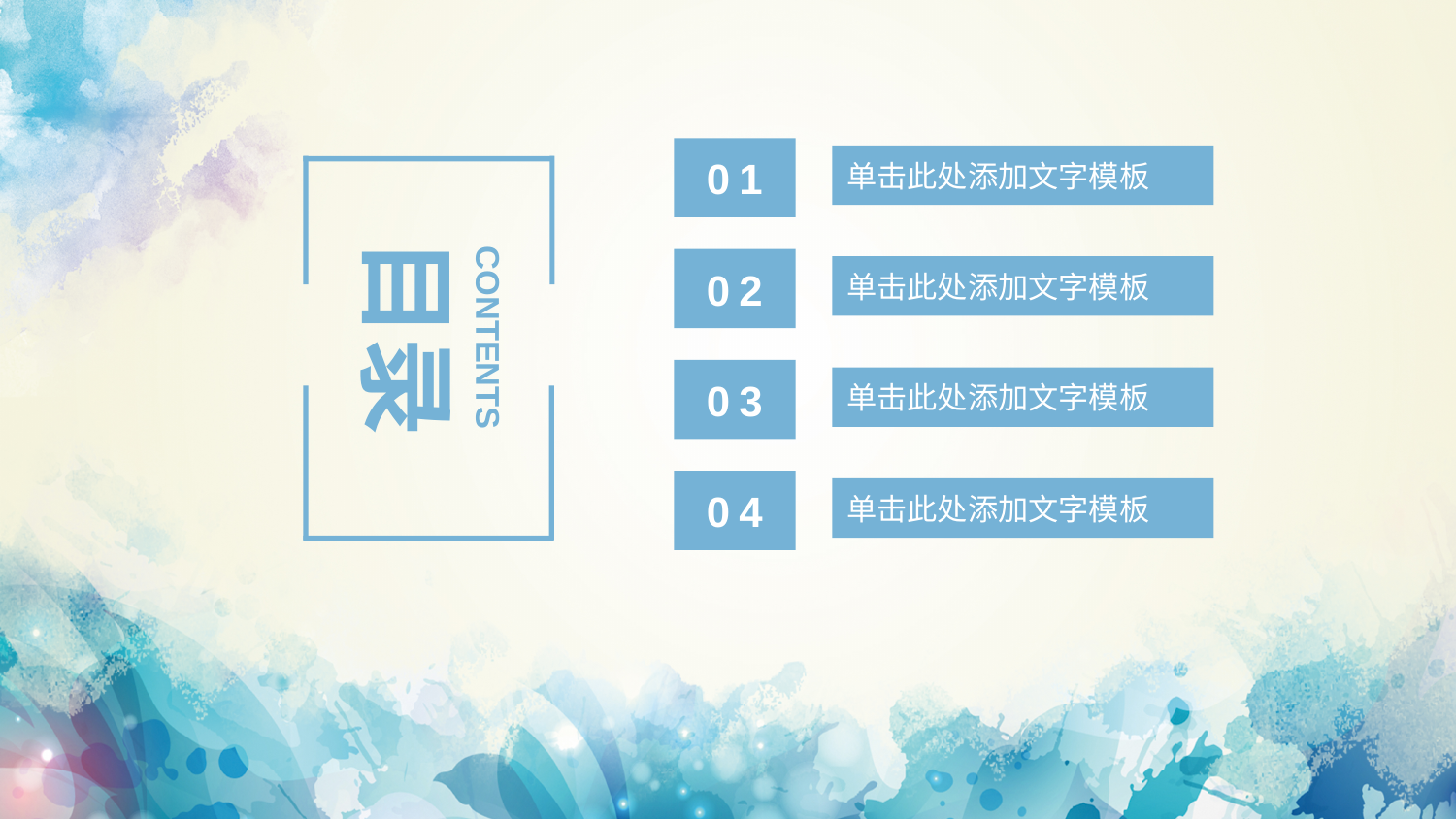

01
单击此处添加文字模板

目录
02
单击此处添加文字模板
CONTENTS
03
单击此处添加文字模板

04
单击此处添加文字模板